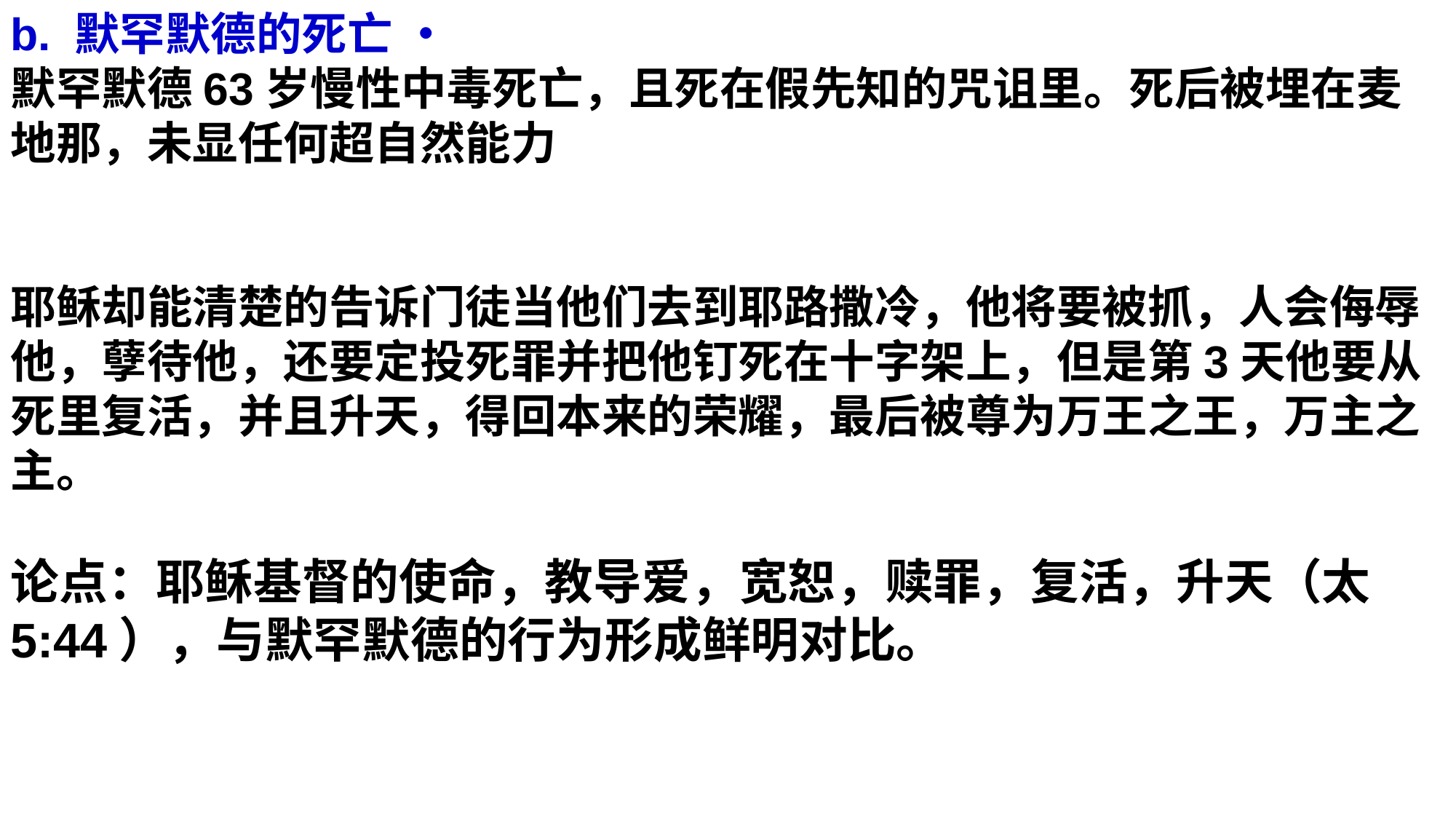

b. 默罕默德的死亡 •
默罕默德63岁慢性中毒死亡，且死在假先知的咒诅里。死后被埋在麦地那，未显任何超自然能力

耶稣却能清楚的告诉门徒当他们去到耶路撒冷，他将要被抓，人会侮辱他，孽待他，还要定投死罪并把他钉死在十字架上，但是第3天他要从死里复活，并且升天，得回本来的荣耀，最后被尊为万王之王，万主之主。

论点：耶稣基督的使命，教导爱，宽恕，赎罪，复活，升天（太5:44），与默罕默德的行为形成鲜明对比。